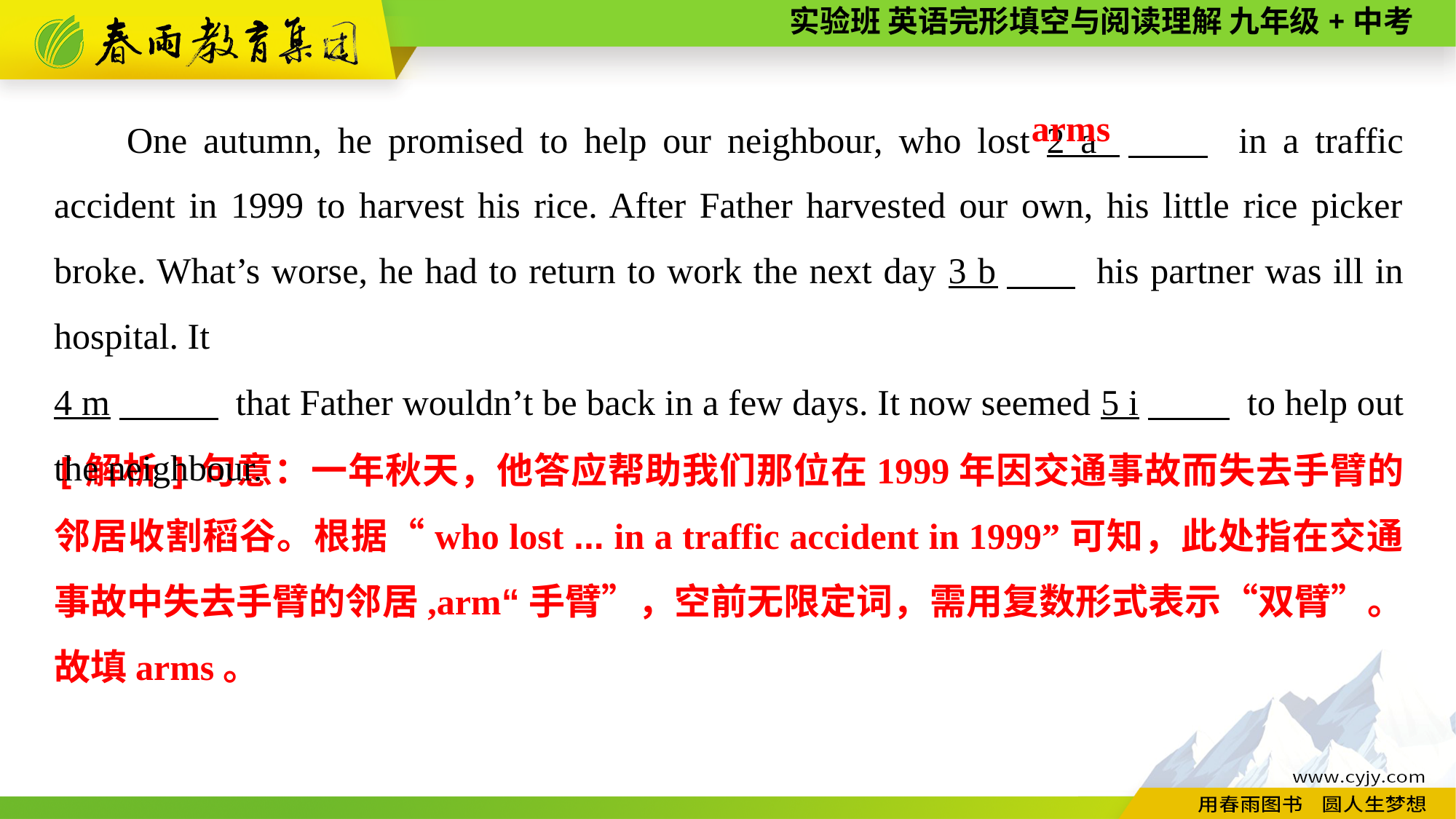

One autumn, he promised to help our neighbour, who lost 2 a 　　 in a traffic accident in 1999 to harvest his rice. After Father harvested our own, his little rice picker broke. What’s worse, he had to return to work the next day 3 b　    his partner was ill in hospital. It
4 m　   　 that Father wouldn’t be back in a few days. It now seemed 5 i　 　 to help out the neighbour.
arms
[解析]句意：一年秋天，他答应帮助我们那位在1999年因交通事故而失去手臂的邻居收割稻谷。根据“who lost ... in a traffic accident in 1999”可知，此处指在交通事故中失去手臂的邻居,arm“手臂”，空前无限定词，需用复数形式表示“双臂”。故填arms。